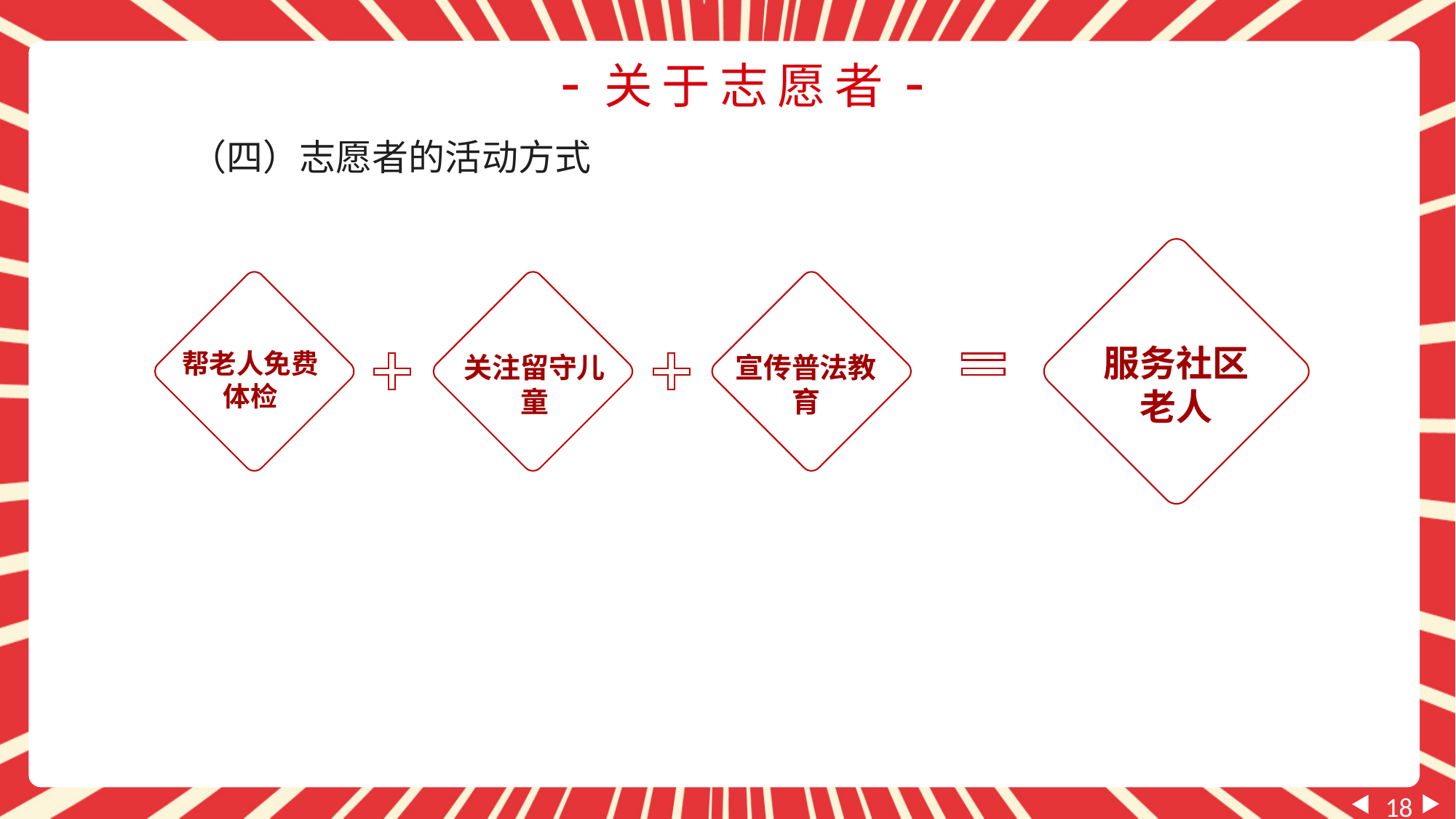

-关于志愿者-
（四）志愿者的活动方式

服务社区老人

帮老人免费体检

关注留守儿童

宣传普法教育